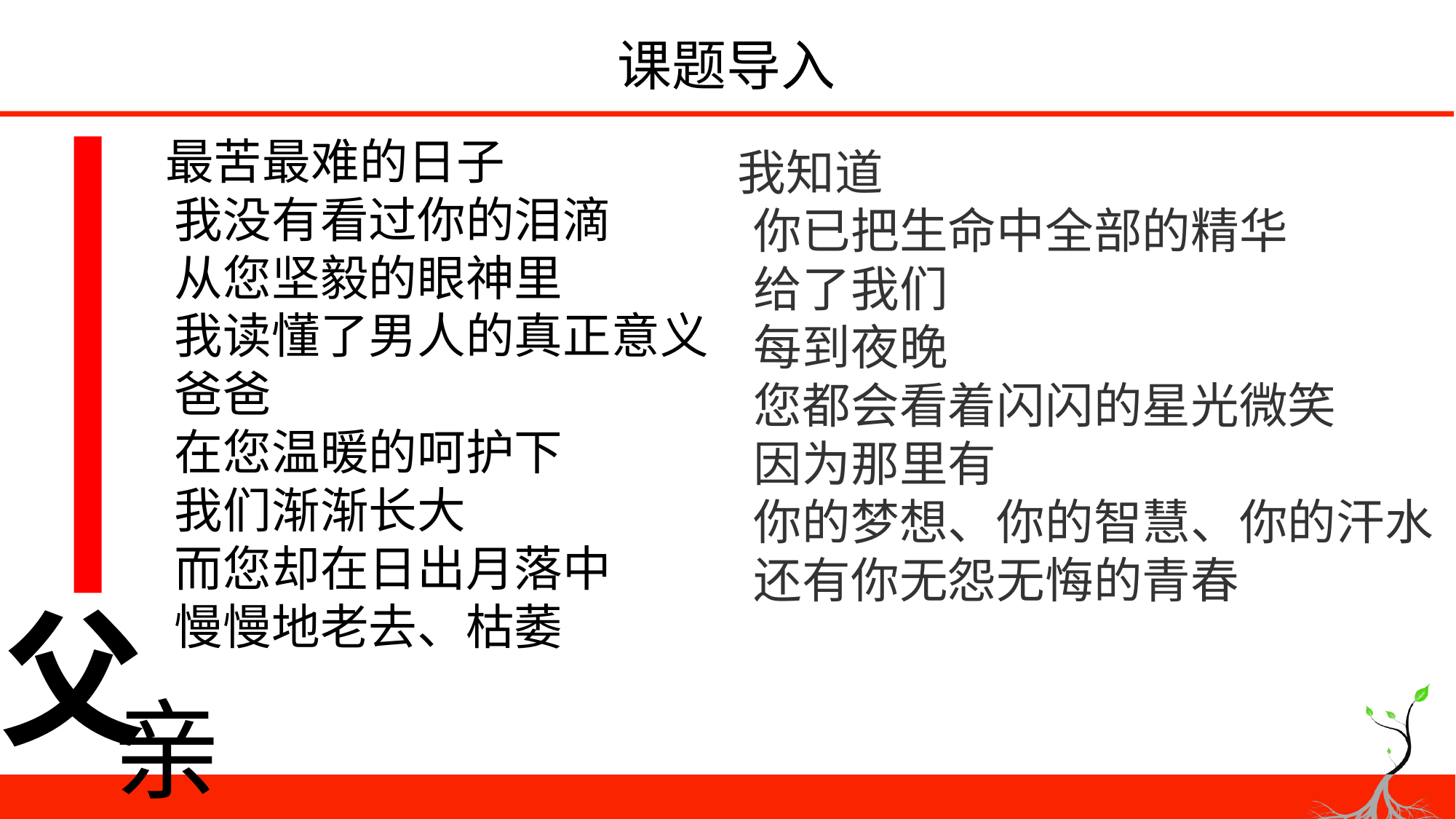

# 课题导入
       最苦最难的日子
　　我没有看过你的泪滴
　　从您坚毅的眼神里
　　我读懂了男人的真正意义
　　爸爸
　　在您温暖的呵护下
　　我们渐渐长大
　　而您却在日出月落中
　　慢慢地老去、枯萎

　   我知道
　　你已把生命中全部的精华
　　给了我们
　　每到夜晚
　　您都会看着闪闪的星光微笑
　　因为那里有
　　你的梦想、你的智慧、你的汗水
　　还有你无怨无悔的青春
父
亲